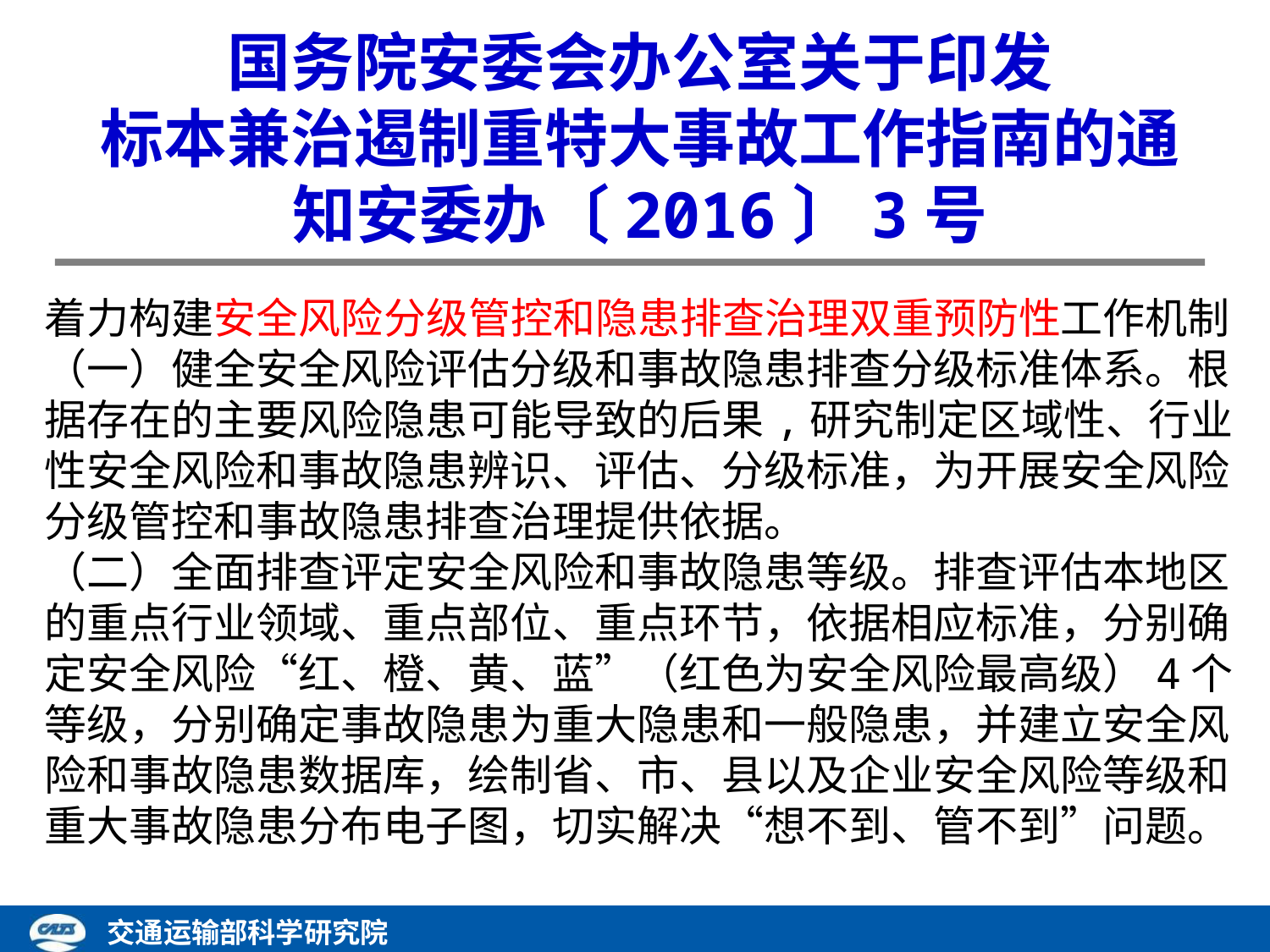

国务院安委会办公室关于印发
标本兼治遏制重特大事故工作指南的通知安委办〔2016〕3号
着力构建安全风险分级管控和隐患排查治理双重预防性工作机制
（一）健全安全风险评估分级和事故隐患排查分级标准体系。根据存在的主要风险隐患可能导致的后果,研究制定区域性、行业性安全风险和事故隐患辨识、评估、分级标准，为开展安全风险分级管控和事故隐患排查治理提供依据。
（二）全面排查评定安全风险和事故隐患等级。排查评估本地区的重点行业领域、重点部位、重点环节，依据相应标准，分别确定安全风险“红、橙、黄、蓝”（红色为安全风险最高级）4个等级，分别确定事故隐患为重大隐患和一般隐患，并建立安全风险和事故隐患数据库，绘制省、市、县以及企业安全风险等级和重大事故隐患分布电子图，切实解决“想不到、管不到”问题。